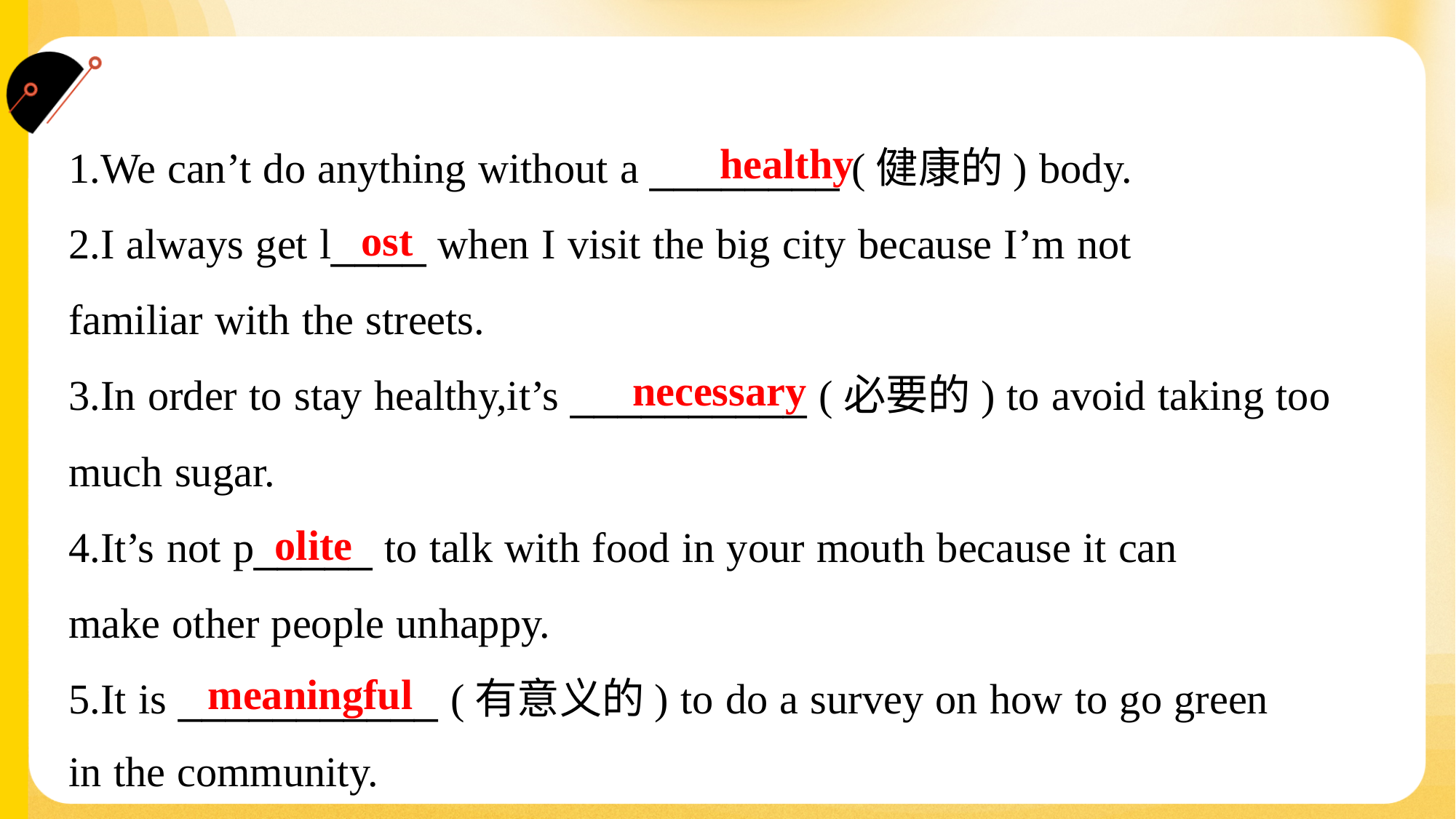

healthy
1.We can’t do anything without a ________ (健康的) body.
2.I always get l____ when I visit the big city because I’m not
familiar with the streets.
3.In order to stay healthy,it’s __________ (必要的) to avoid taking too
much sugar.
4.It’s not p_____ to talk with food in your mouth because it can
make other people unhappy.
5.It is ___________ (有意义的) to do a survey on how to go green
in the community.
ost
necessary
olite
meaningful